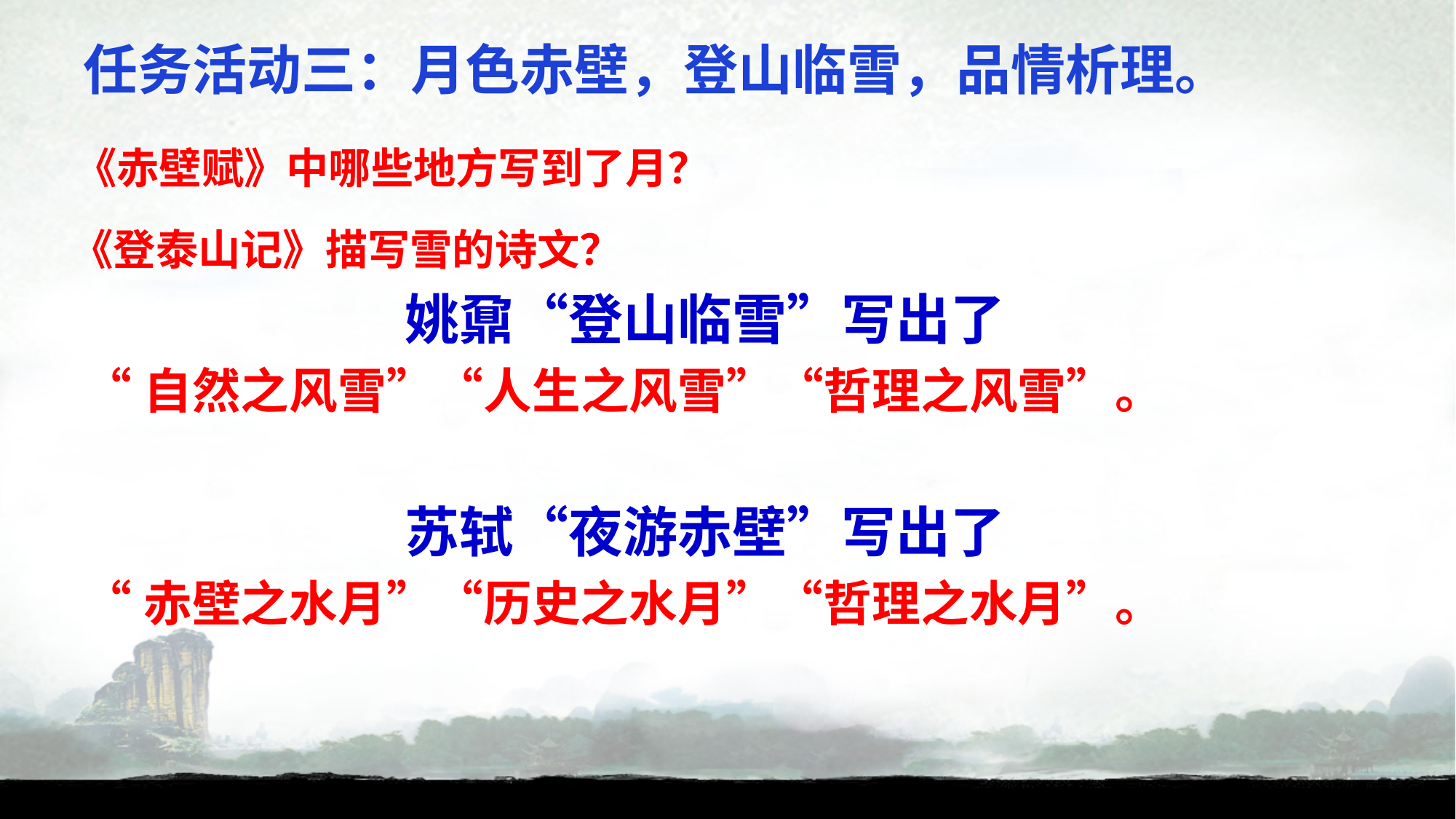

任务活动三：月色赤壁，登山临雪，品情析理。
  《赤壁赋》中哪些地方写到了月？
《登泰山记》描写雪的诗文？
姚鼐“登山临雪”写出了
“自然之风雪”“人生之风雪”“哲理之风雪”。

苏轼“夜游赤壁”写出了
“赤壁之水月”“历史之水月”“哲理之水月”。